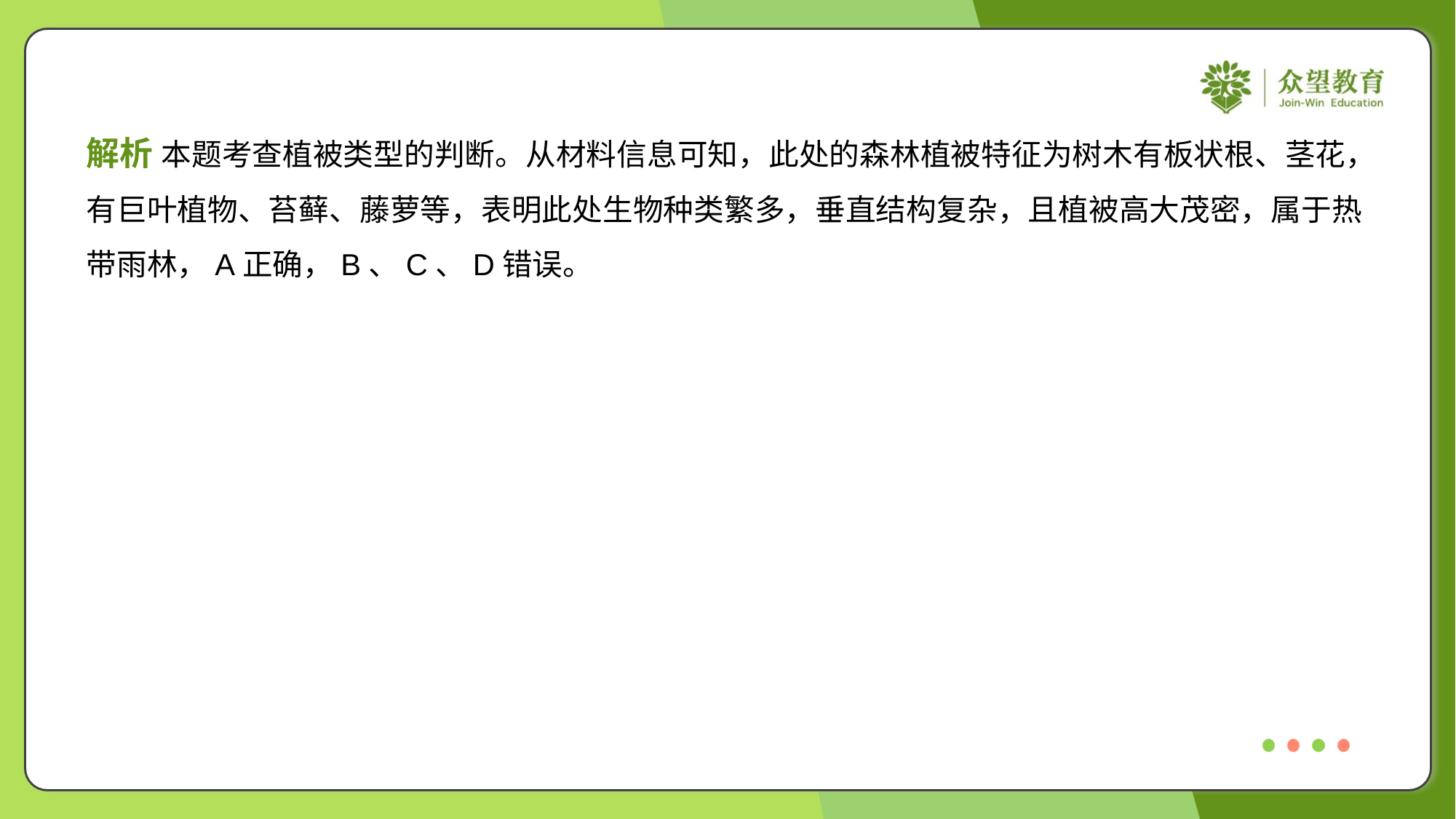

解析 本题考查植被类型的判断。从材料信息可知，此处的森林植被特征为树木有板状根、茎花，
有巨叶植物、苔藓、藤萝等，表明此处生物种类繁多，垂直结构复杂，且植被高大茂密，属于热
带雨林，A正确，B、C、D错误。